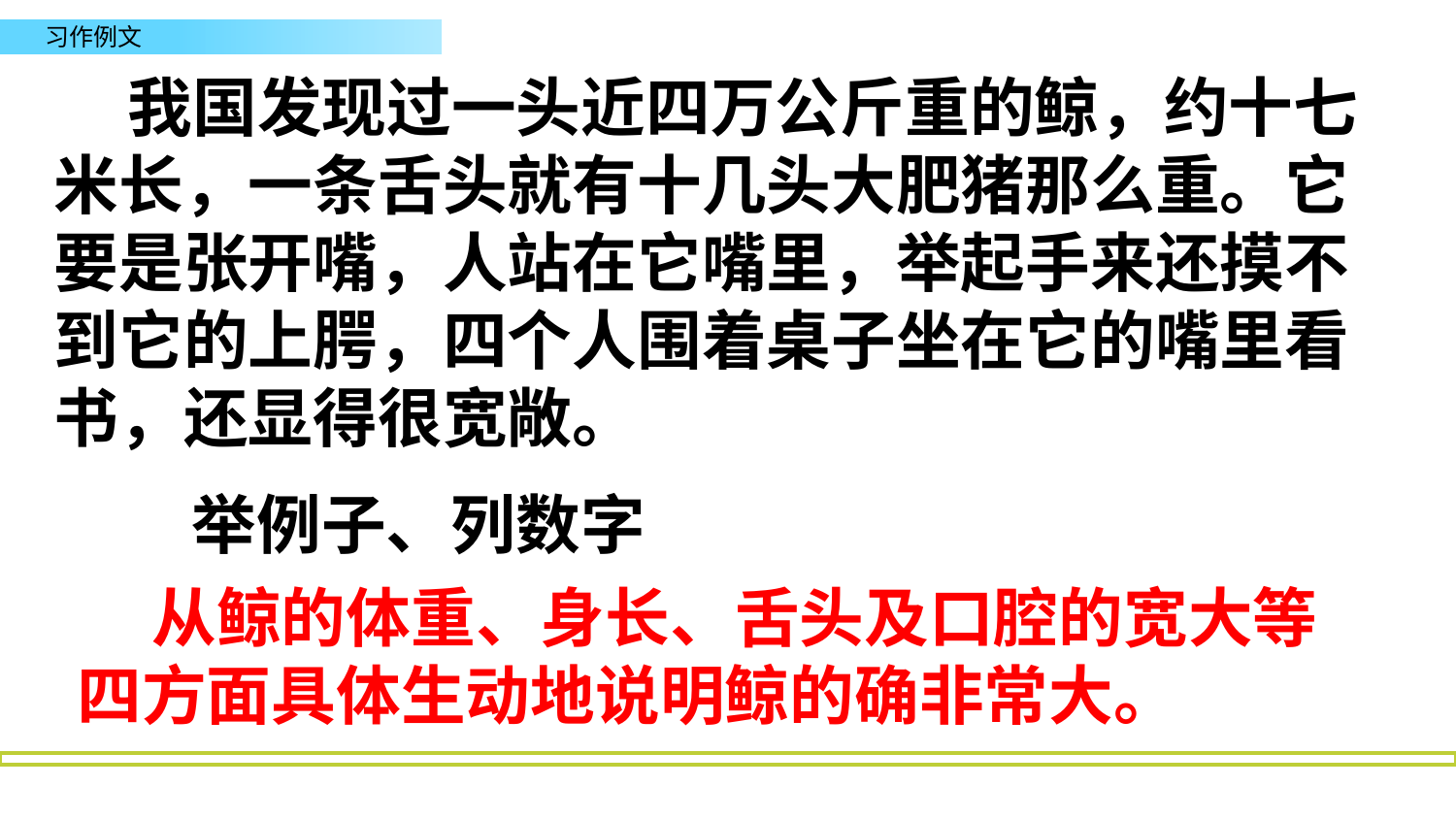

我国发现过一头近四万公斤重的鲸，约十七米长，一条舌头就有十几头大肥猪那么重。它要是张开嘴，人站在它嘴里，举起手来还摸不到它的上腭，四个人围着桌子坐在它的嘴里看书，还显得很宽敞。
举例子、列数字
    从鲸的体重、身长、舌头及口腔的宽大等四方面具体生动地说明鲸的确非常大。